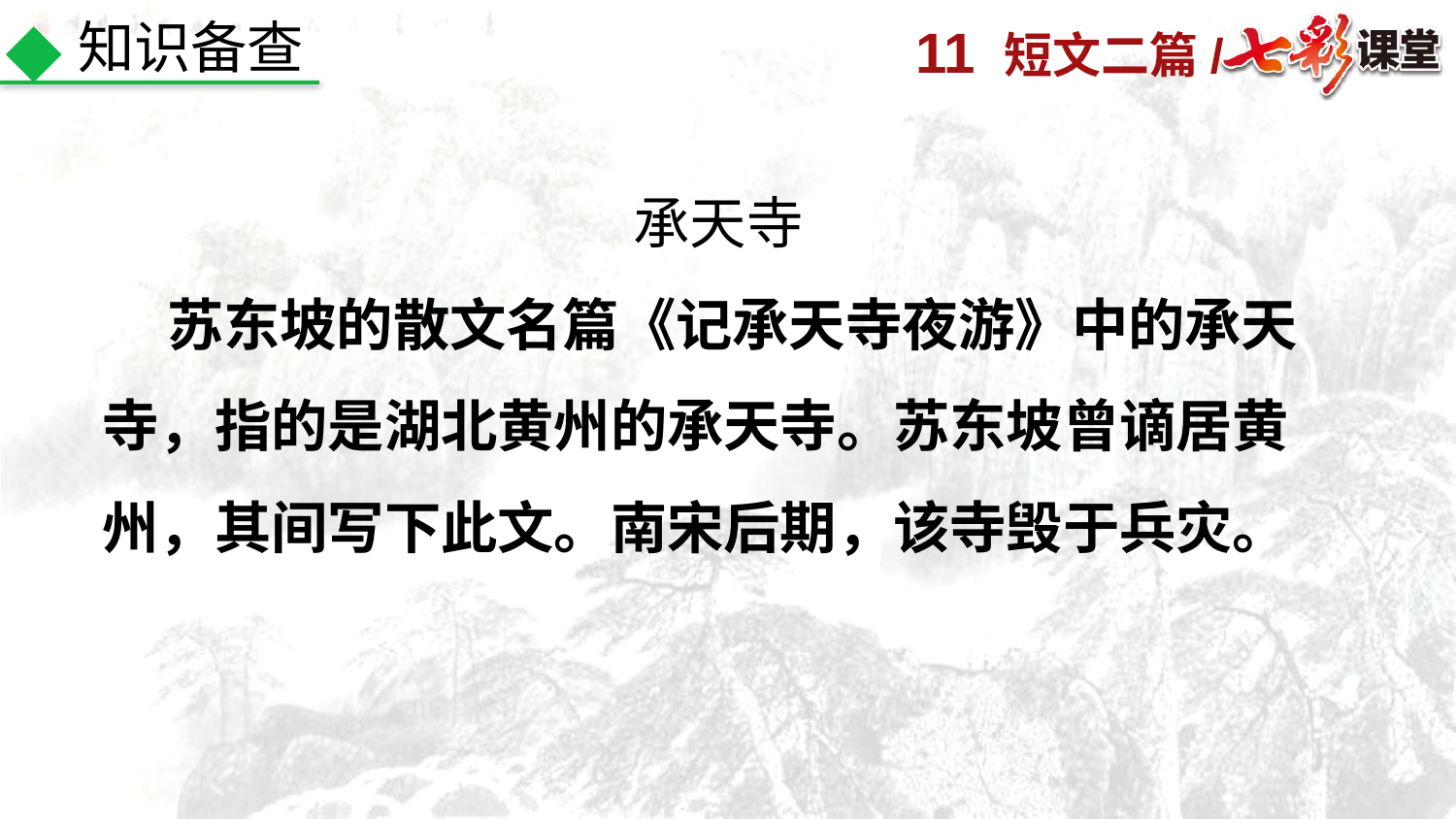

知识备查

承天寺
    苏东坡的散文名篇《记承天寺夜游》中的承天寺，指的是湖北黄州的承天寺。苏东坡曾谪居黄州，其间写下此文。南宋后期，该寺毁于兵灾。